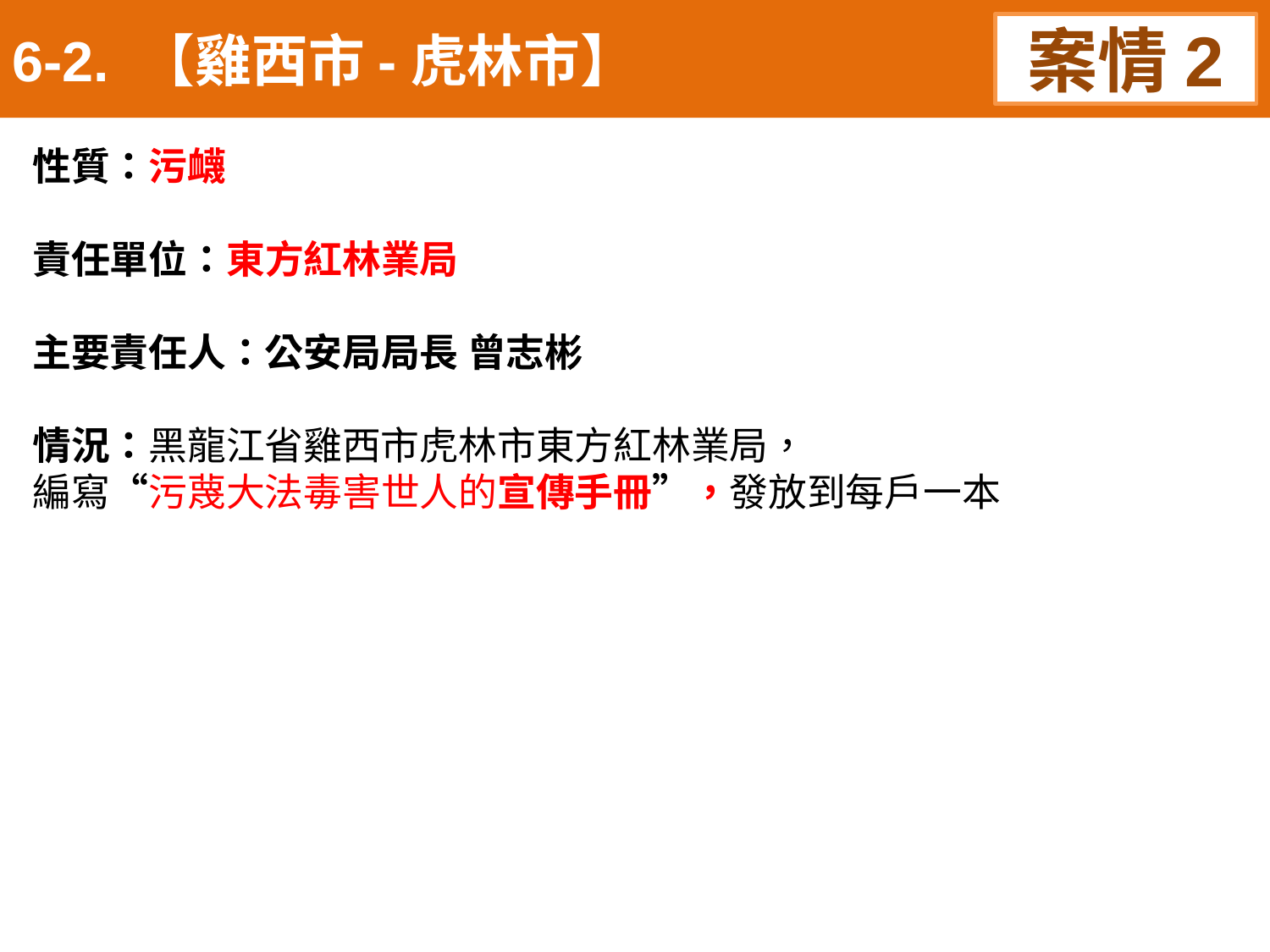

6-2. 【雞西市-虎林市】
案情2
性質：污衊

責任單位：東方紅林業局

主要責任人：公安局局長 曾志彬

情況：黑龍江省雞西市虎林市東方紅林業局，
編寫“污蔑大法毒害世人的宣傳手冊”，發放到每戶一本